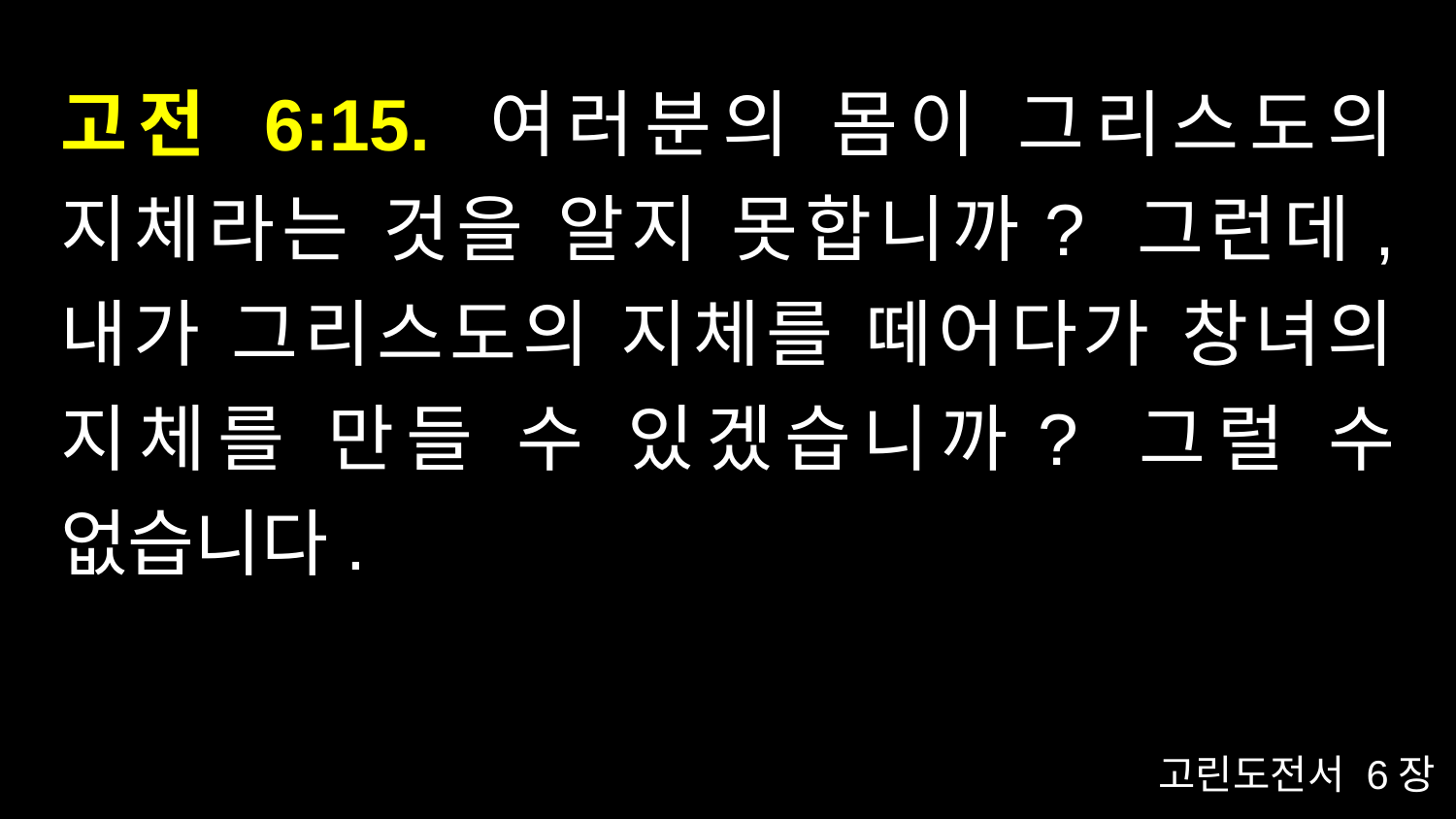

# 고전 6:15. 여러분의 몸이 그리스도의 지체라는 것을 알지 못합니까? 그런데, 내가 그리스도의 지체를 떼어다가 창녀의 지체를 만들 수 있겠습니까? 그럴 수 없습니다.
고린도전서 6장